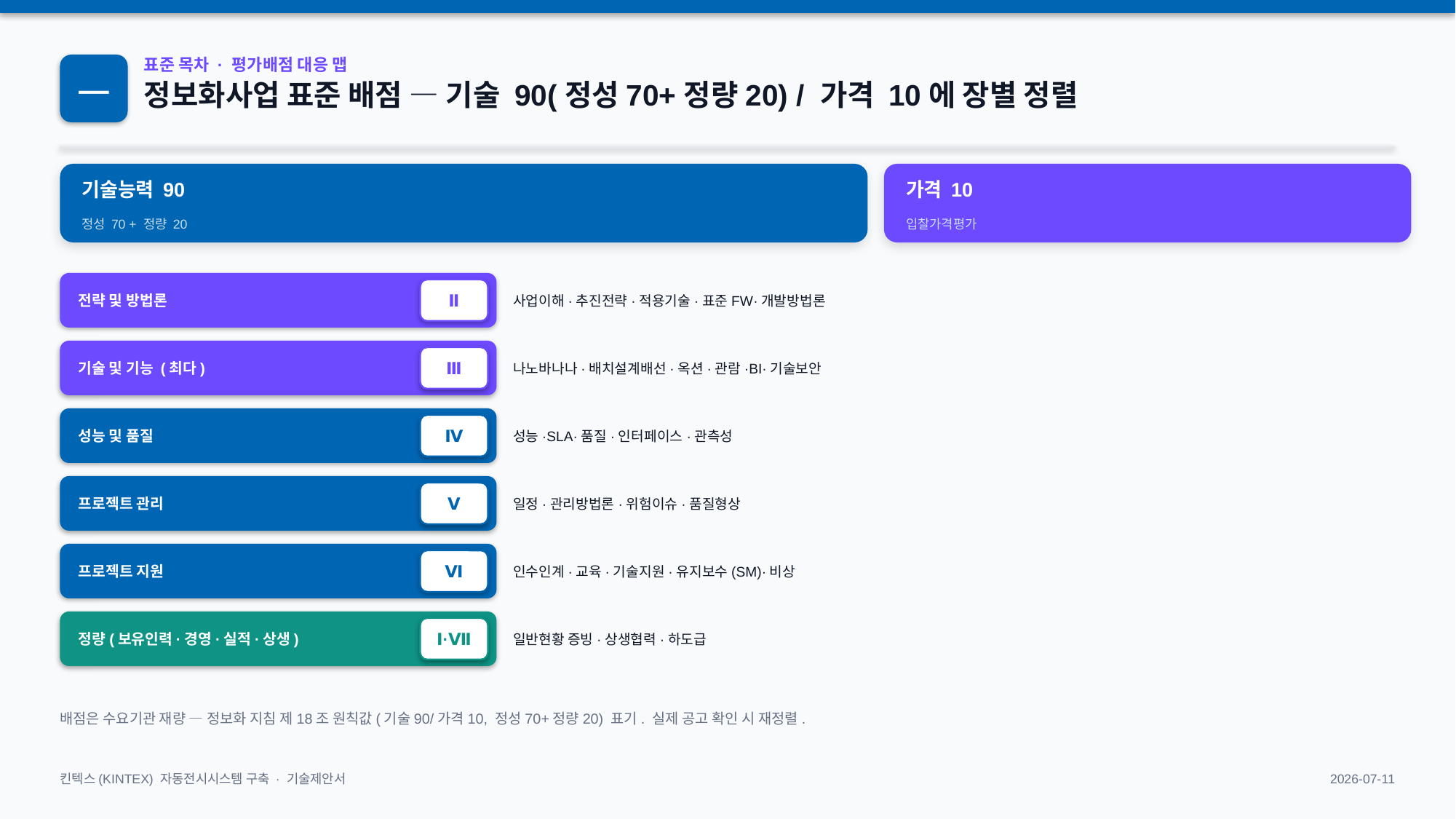

―
표준 목차 · 평가배점 대응 맵
정보화사업 표준 배점 — 기술 90(정성70+정량20) / 가격 10에 장별 정렬

기술능력 90
가격 10
정성 70 + 정량 20
입찰가격평가

전략 및 방법론
사업이해·추진전략·적용기술·표준FW·개발방법론
Ⅱ

기술 및 기능 (최다)
나노바나나·배치설계배선·옥션·관람·BI·기술보안
Ⅲ

성능 및 품질
성능·SLA·품질·인터페이스·관측성
Ⅳ

프로젝트 관리
일정·관리방법론·위험이슈·품질형상
Ⅴ

프로젝트 지원
인수인계·교육·기술지원·유지보수(SM)·비상
Ⅵ

정량(보유인력·경영·실적·상생)
일반현황 증빙·상생협력·하도급
Ⅰ·Ⅶ

배점은 수요기관 재량 — 정보화 지침 제18조 원칙값(기술90/가격10, 정성70+정량20) 표기. 실제 공고 확인 시 재정렬.
킨텍스(KINTEX) 자동전시시스템 구축 · 기술제안서
2026-07-11